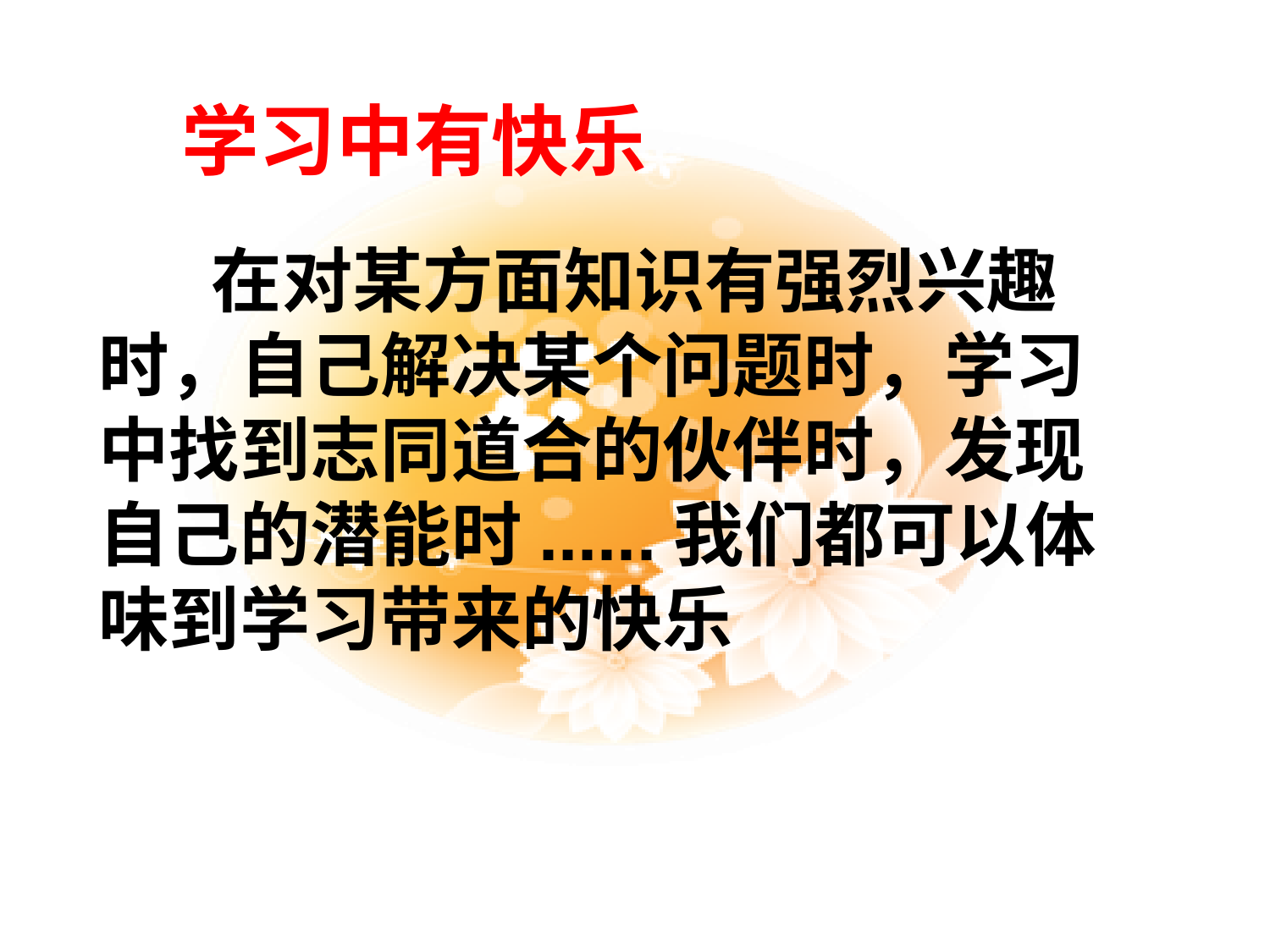

学习中有快乐
         在对某方面知识有强烈兴趣时，自己解决某个问题时，学习中找到志同道合的伙伴时，发现自己的潜能时......我们都可以体味到学习带来的快乐